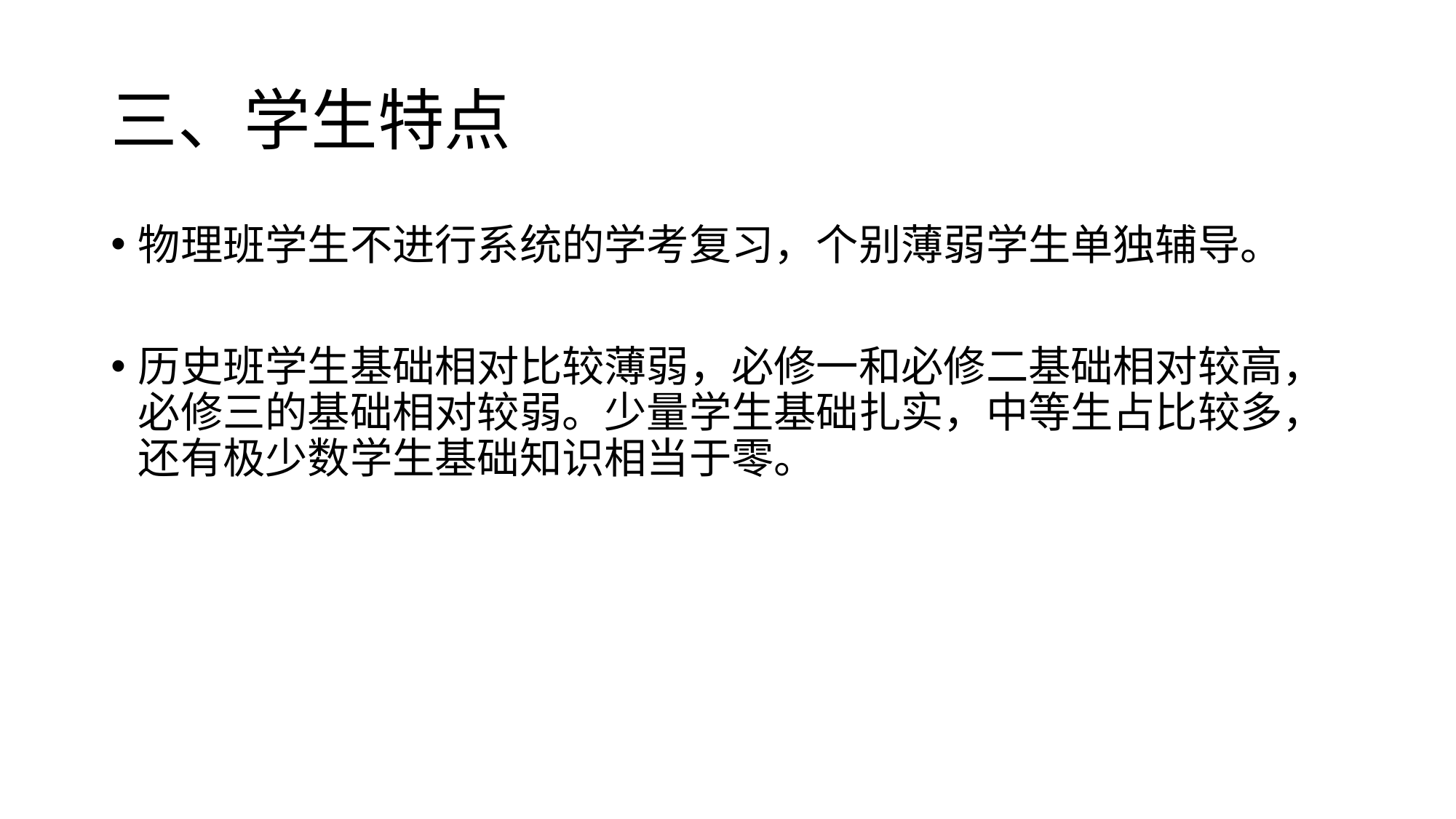

# 三、学生特点
物理班学生不进行系统的学考复习，个别薄弱学生单独辅导。

历史班学生基础相对比较薄弱，必修一和必修二基础相对较高，必修三的基础相对较弱。少量学生基础扎实，中等生占比较多，还有极少数学生基础知识相当于零。